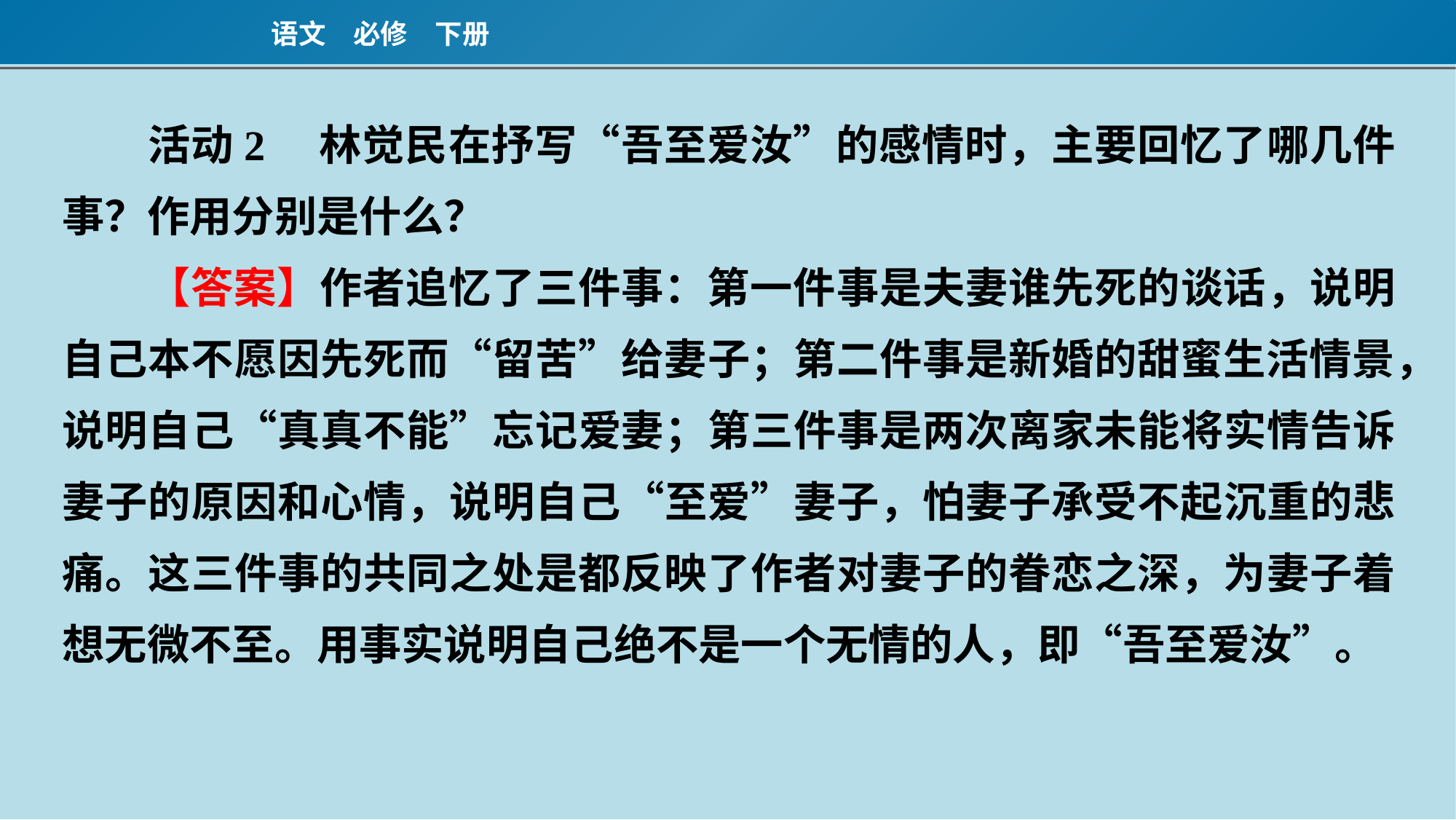

活动2　林觉民在抒写“吾至爱汝”的感情时，主要回忆了哪几件事？作用分别是什么？
【答案】作者追忆了三件事：第一件事是夫妻谁先死的谈话，说明自己本不愿因先死而“留苦”给妻子；第二件事是新婚的甜蜜生活情景，说明自己“真真不能”忘记爱妻；第三件事是两次离家未能将实情告诉妻子的原因和心情，说明自己“至爱”妻子，怕妻子承受不起沉重的悲痛。这三件事的共同之处是都反映了作者对妻子的眷恋之深，为妻子着想无微不至。用事实说明自己绝不是一个无情的人，即“吾至爱汝”。